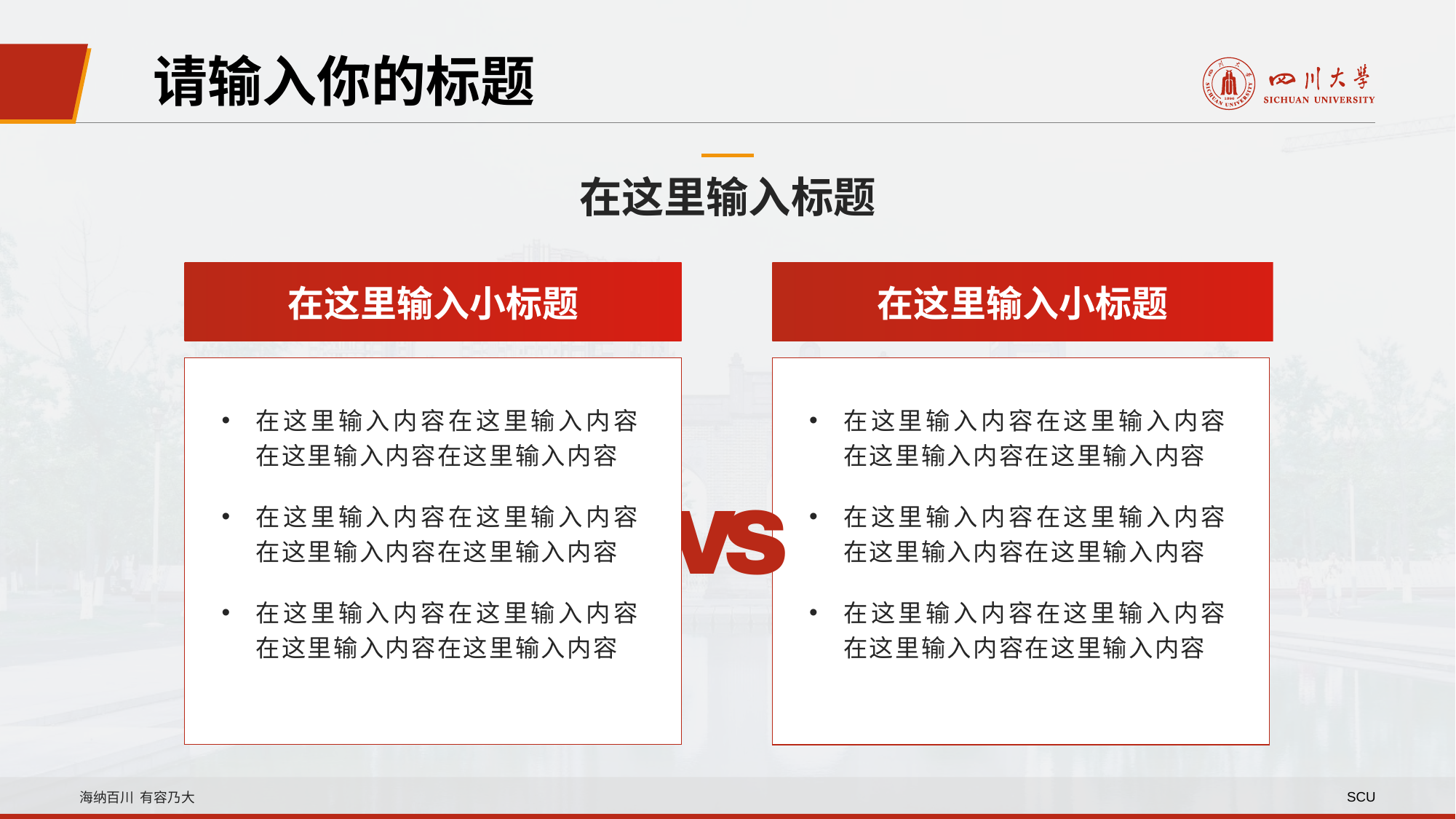

请输入你的标题
在这里输入标题

在这里输入小标题
在这里输入小标题

在这里输入内容在这里输入内容在这里输入内容在这里输入内容
在这里输入内容在这里输入内容在这里输入内容在这里输入内容
V
S
在这里输入内容在这里输入内容在这里输入内容在这里输入内容
在这里输入内容在这里输入内容在这里输入内容在这里输入内容
在这里输入内容在这里输入内容在这里输入内容在这里输入内容
在这里输入内容在这里输入内容在这里输入内容在这里输入内容